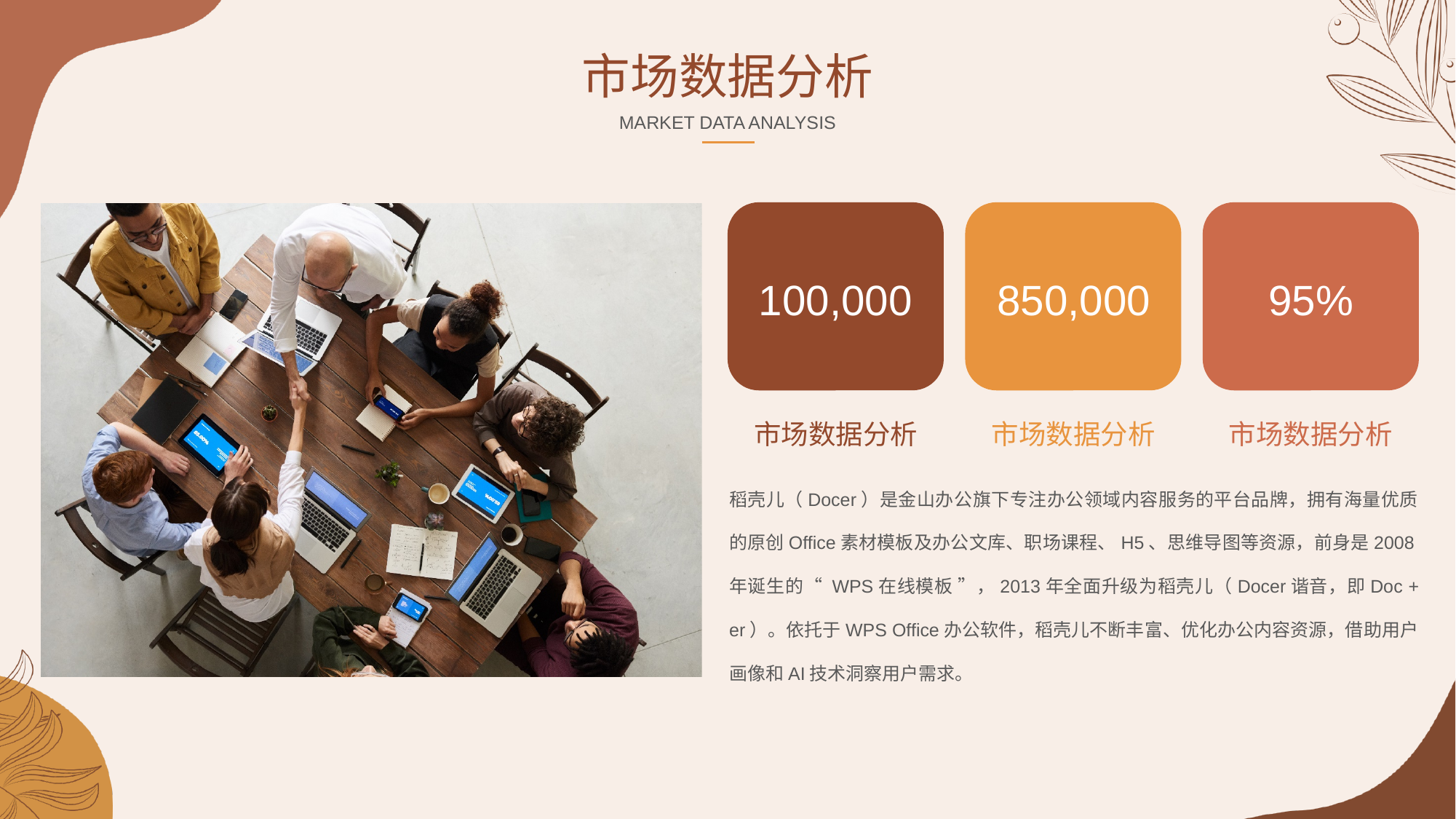

市场数据分析
MARKET DATA ANALYSIS

100,000
850,000
95%
市场数据分析
市场数据分析
市场数据分析
稻壳儿（Docer）是金山办公旗下专注办公领域内容服务的平台品牌，拥有海量优质的原创Office素材模板及办公文库、职场课程、H5、思维导图等资源，前身是2008年诞生的“ WPS在线模板 ”，2013年全面升级为稻壳儿（Docer谐音，即Doc + er）。依托于WPS Office办公软件，稻壳儿不断丰富、优化办公内容资源，借助用户画像和AI技术洞察用户需求。